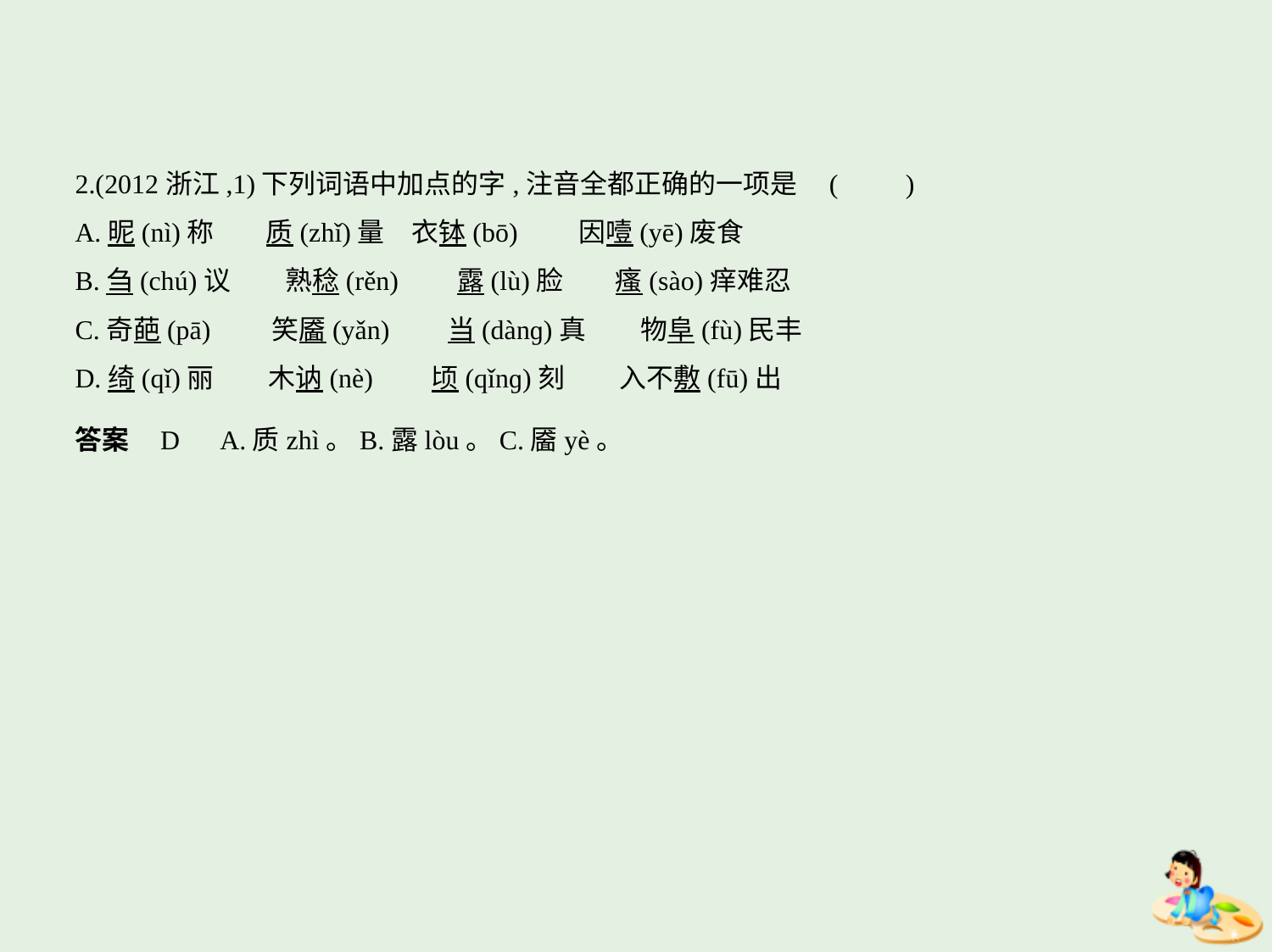

2.(2012浙江,1)下列词语中加点的字,注音全都正确的一项是 (　　)
A.昵(nì)称　    质(zhǐ)量　衣钵(bō)　　因噎(yē)废食
B.刍(chú)议　　熟稔(rěn)　    露(lù)脸　    瘙(sào)痒难忍
C.奇葩(pā)　　笑靥(yǎn)　    当(dànɡ)真　　物阜(fù)民丰
D.绮(qǐ)丽　　木讷(nè)　    顷(qǐnɡ)刻　　入不敷(fū)出
答案    D　A.质zhì。B.露lòu。C.靥yè。